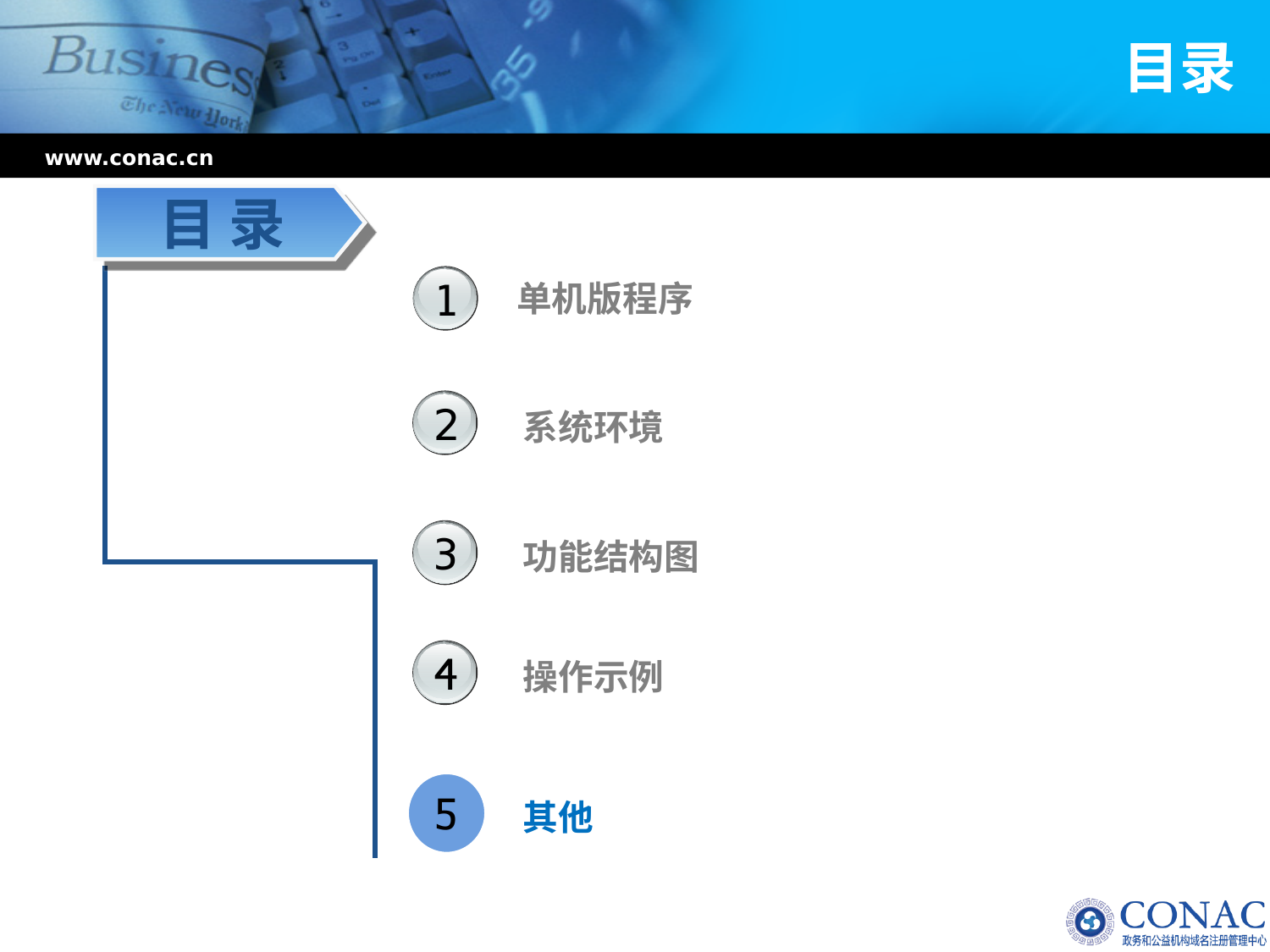

# 目录
www.conac.cn
目 录

1
单机版程序

2
系统环境

3
功能结构图
操作示例

4

其他
5